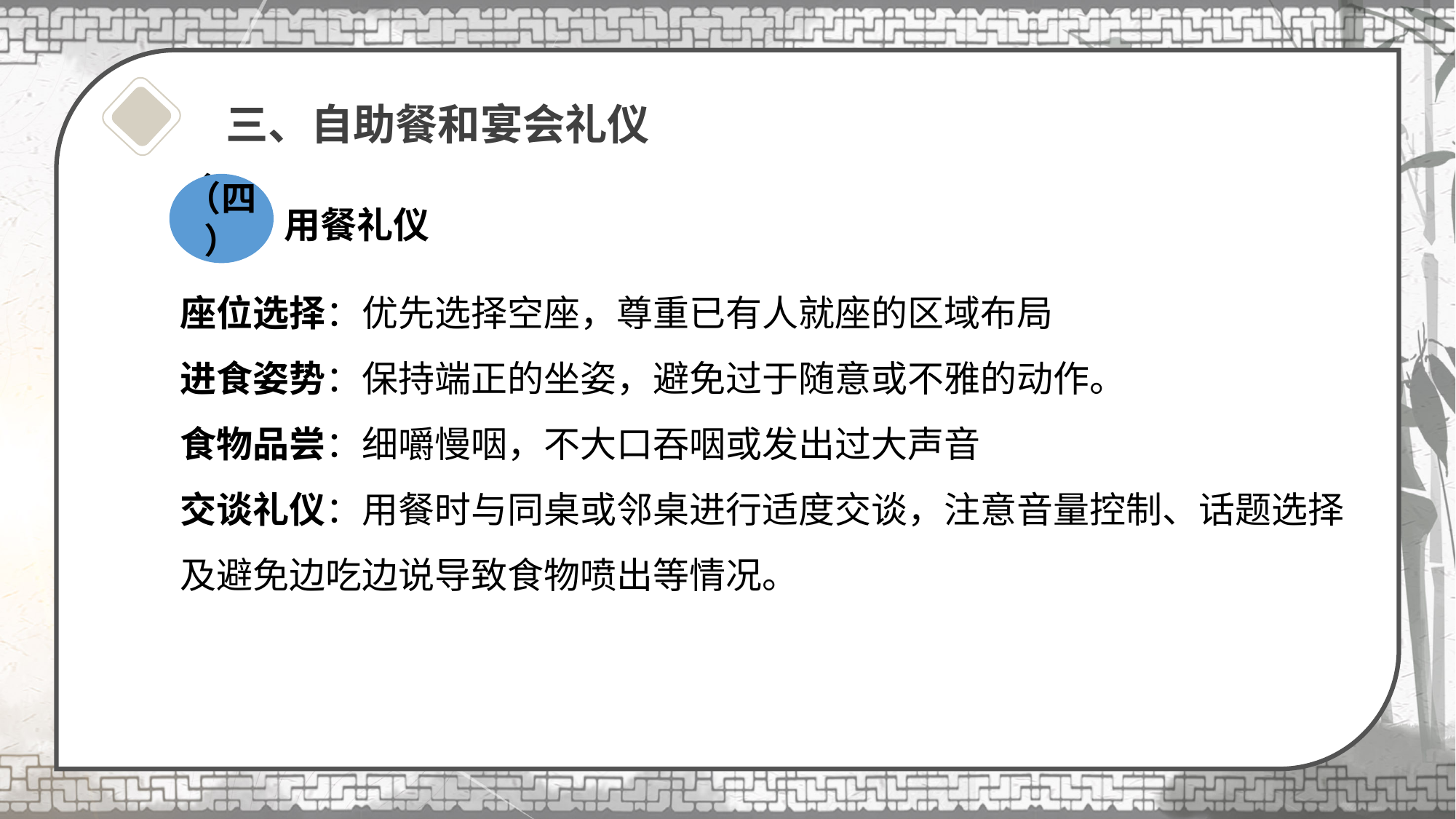

# 三、自助餐和宴会礼仪
（二）
（四）

 用餐礼仪
座位选择：优先选择空座，尊重已有人就座的区域布局
进食姿势：保持端正的坐姿，避免过于随意或不雅的动作。
食物品尝：细嚼慢咽，不大口吞咽或发出过大声音
交谈礼仪：用餐时与同桌或邻桌进行适度交谈，注意音量控制、话题选择及避免边吃边说导致食物喷出等情况。